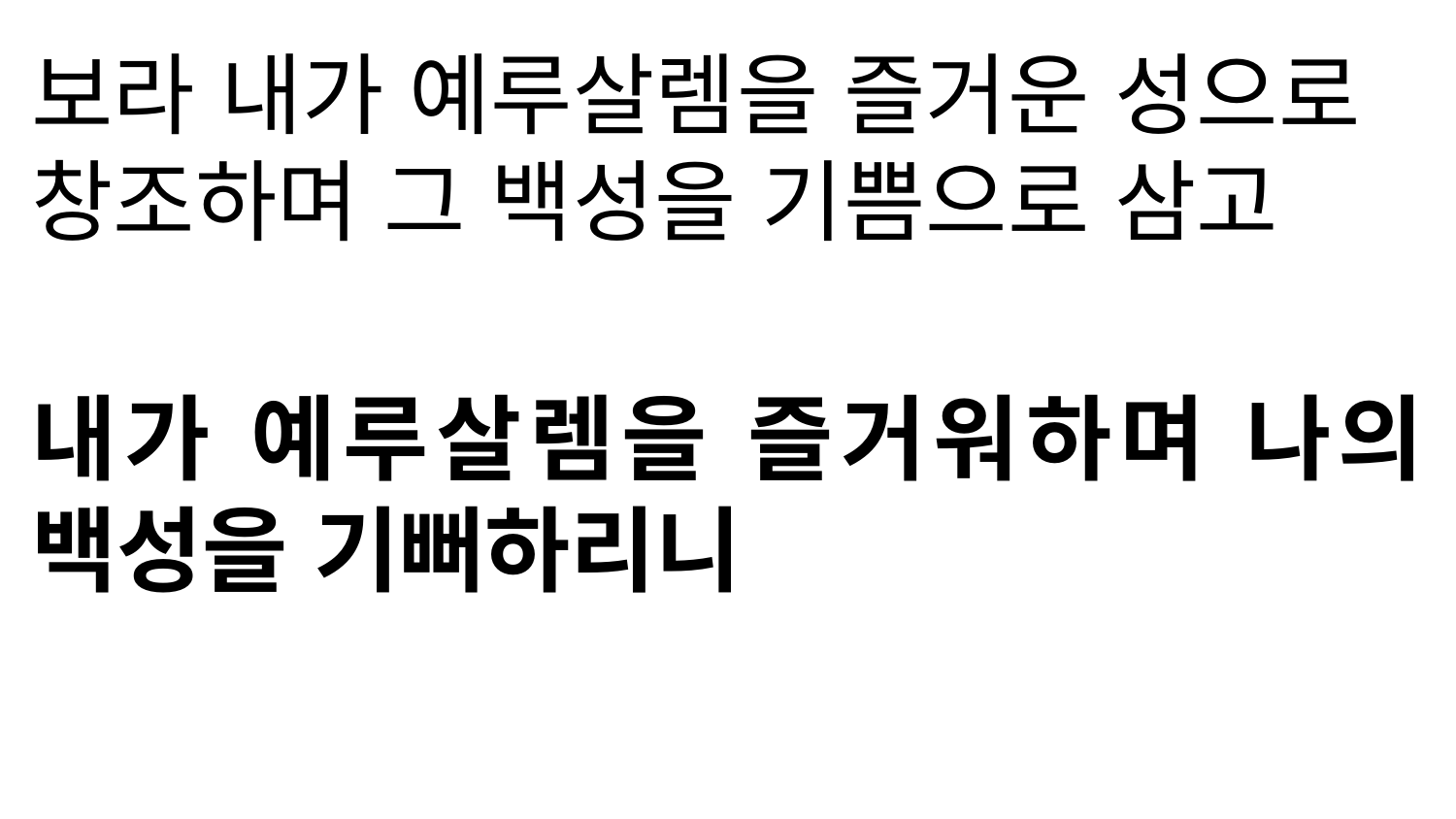

보라 내가 예루살렘을 즐거운 성으로 창조하며 그 백성을 기쁨으로 삼고
내가 예루살렘을 즐거워하며 나의 백성을 기뻐하리니